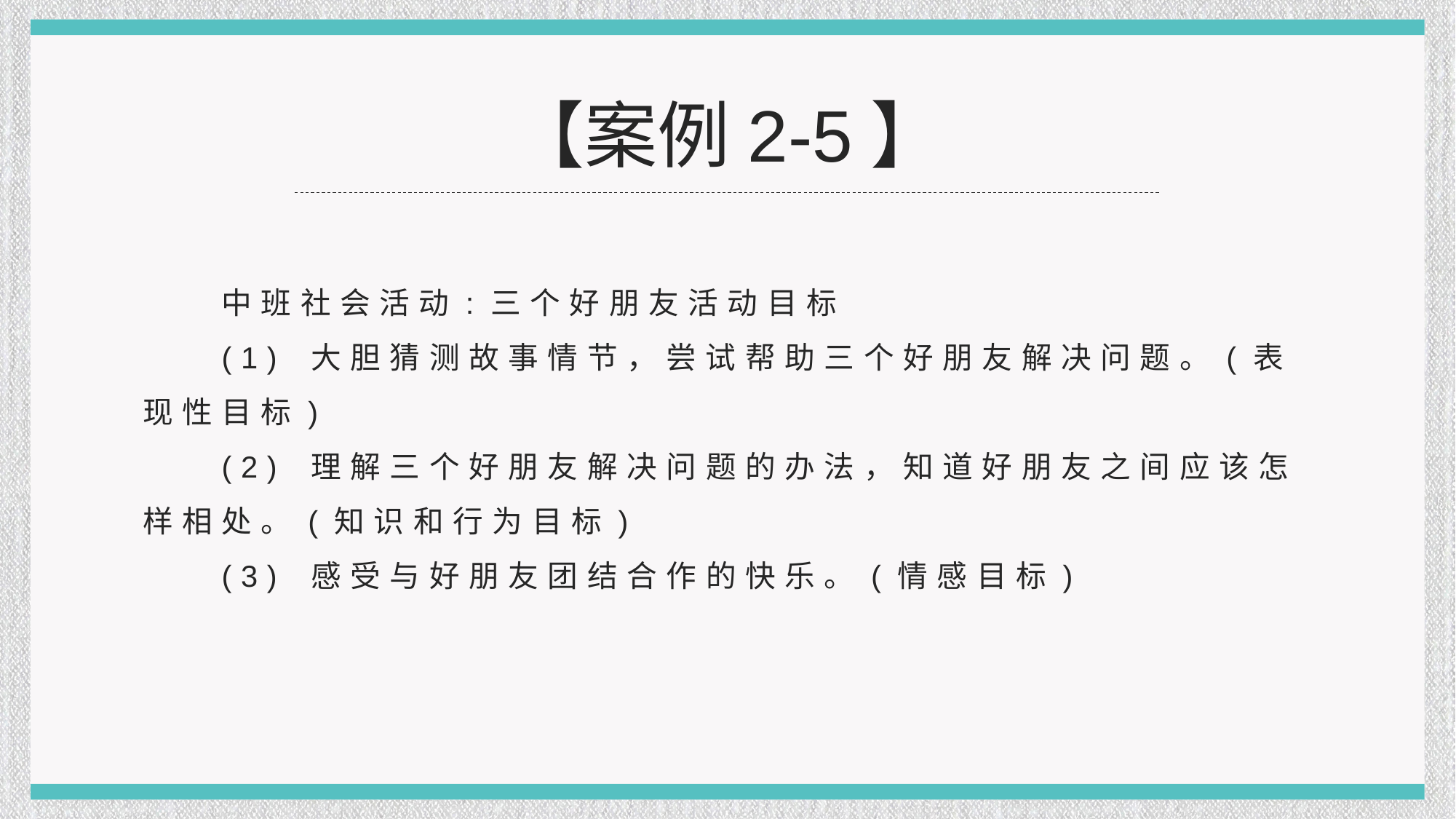

【案例2-5】
中班社会活动:三个好朋友活动目标
(1) 大胆猜测故事情节，尝试帮助三个好朋友解决问题。(表现性目标)
(2) 理解三个好朋友解决问题的办法，知道好朋友之间应该怎样相处。(知识和行为目标)
(3) 感受与好朋友团结合作的快乐。(情感目标)